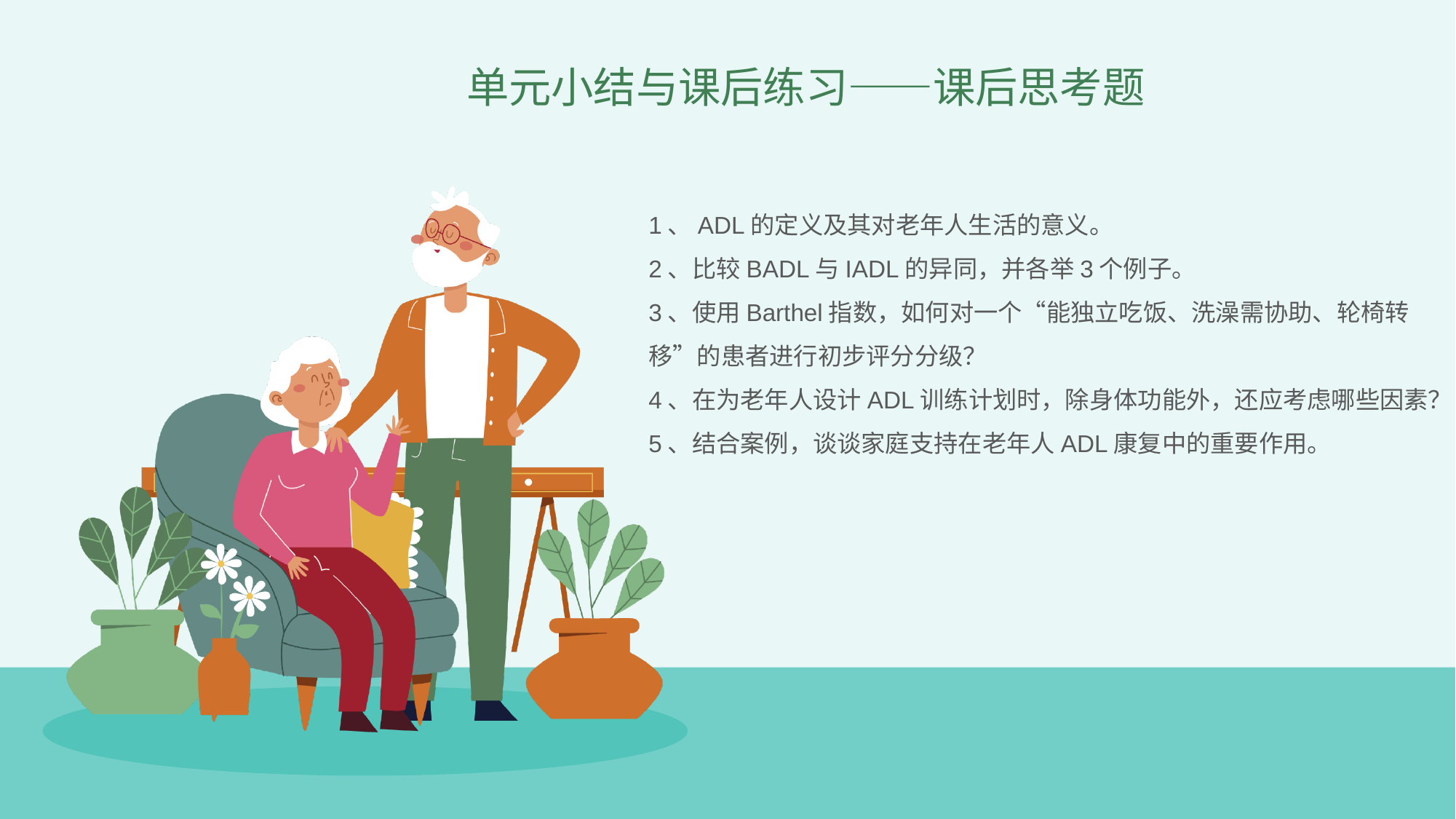

单元小结与课后练习——课后思考题
1、ADL的定义及其对老年人生活的意义。
2、比较BADL与IADL的异同，并各举3个例子。
3、使用Barthel指数，如何对一个“能独立吃饭、洗澡需协助、轮椅转移”的患者进行初步评分分级？
4、在为老年人设计ADL训练计划时，除身体功能外，还应考虑哪些因素？
5、结合案例，谈谈家庭支持在老年人ADL康复中的重要作用。